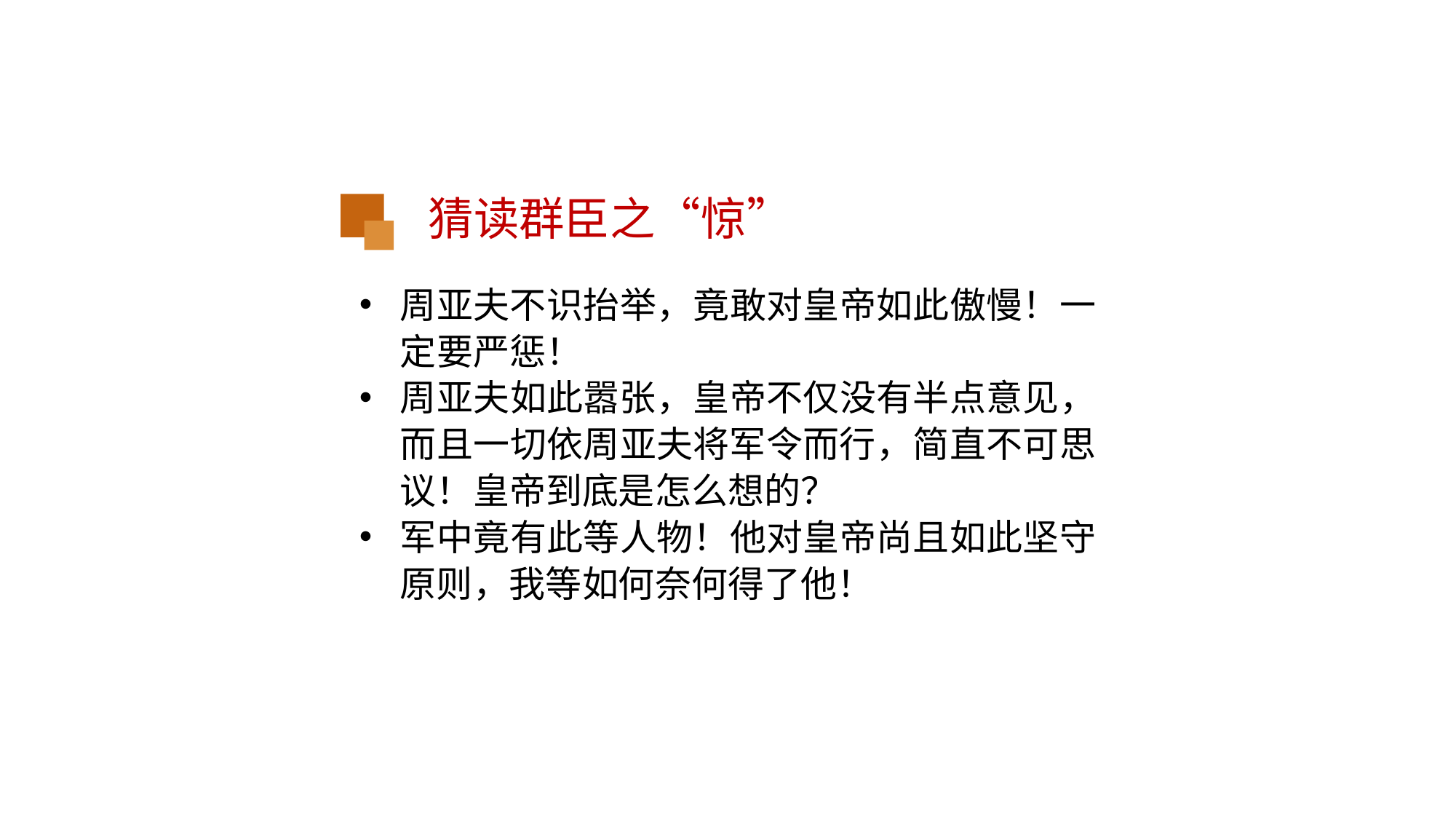

猜读群臣之“惊”

周亚夫不识抬举，竟敢对皇帝如此傲慢！一定要严惩！
周亚夫如此嚣张，皇帝不仅没有半点意见，而且一切依周亚夫将军令而行，简直不可思议！皇帝到底是怎么想的？
军中竟有此等人物！他对皇帝尚且如此坚守原则，我等如何奈何得了他！